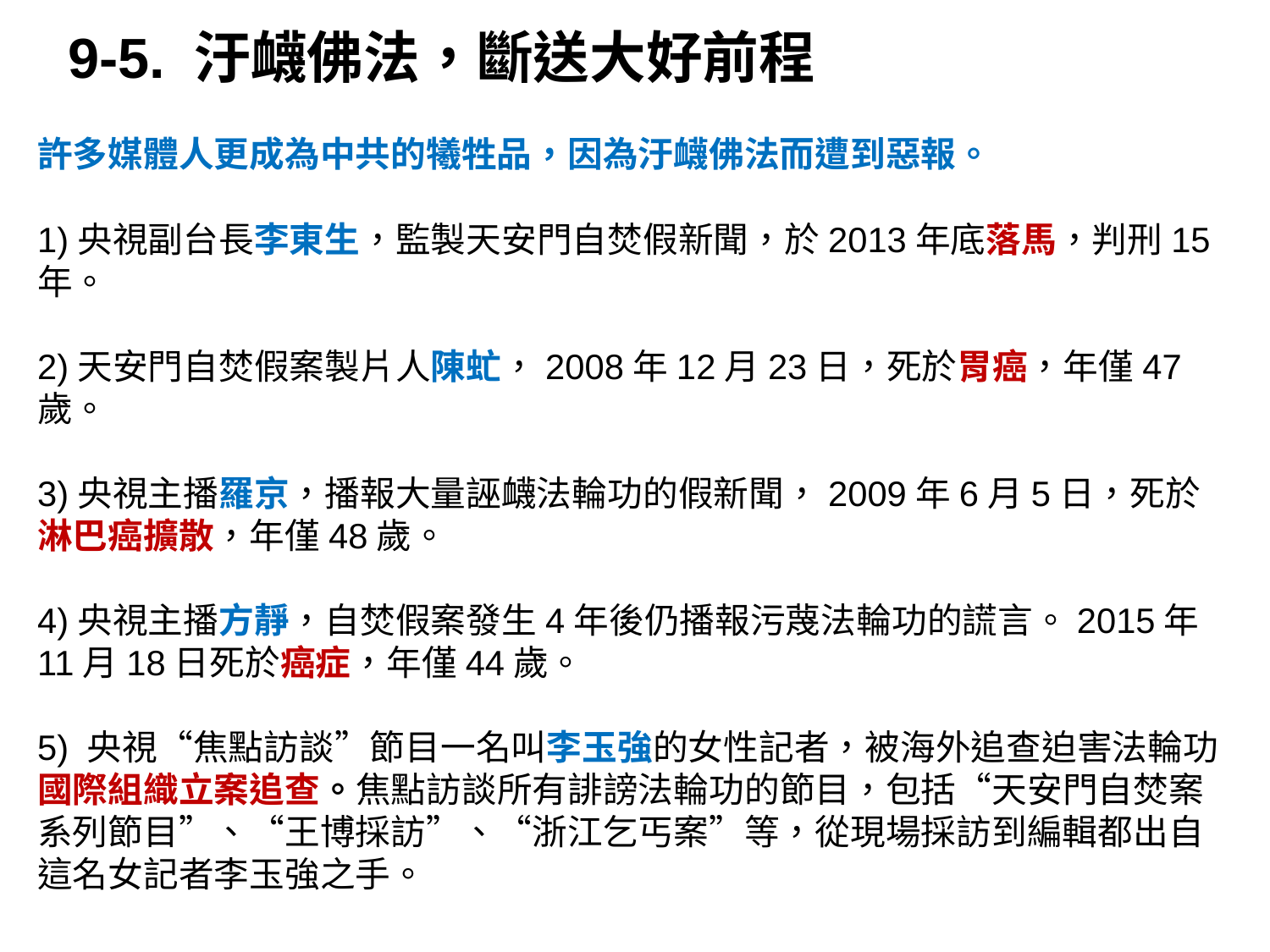

9-5. 汙衊佛法，斷送大好前程
許多媒體人更成為中共的犧牲品，因為汙衊佛法而遭到惡報。

1)央視副台長李東生，監製天安門自焚假新聞，於2013年底落馬，判刑15年。

2)天安門自焚假案製片人陳虻，2008年12月23日，死於胃癌，年僅47歲。

3)央視主播羅京，播報大量誣衊法輪功的假新聞，2009年6月5日，死於淋巴癌擴散，年僅48歲。

4)央視主播方靜，自焚假案發生4年後仍播報污蔑法輪功的謊言。2015年11月18日死於癌症，年僅44歲。

5) 央視“焦點訪談”節目一名叫李玉強的女性記者，被海外追查迫害法輪功國際組織立案追查。焦點訪談所有誹謗法輪功的節目，包括“天安門自焚案系列節目”、“王博採訪”、“浙江乞丐案”等，從現場採訪到編輯都出自這名女記者李玉強之手。